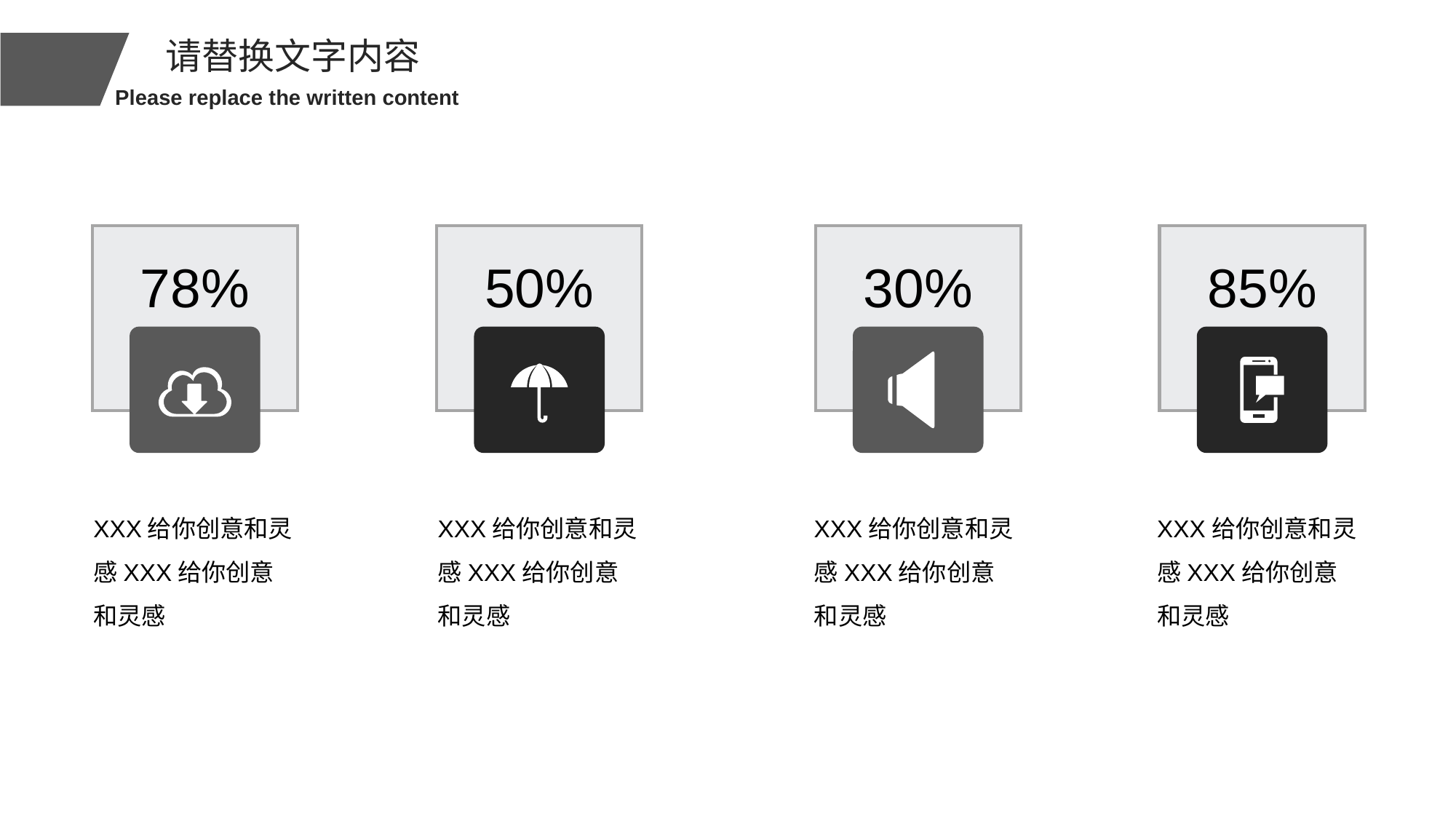

请替换文字内容

Please replace the written content
78%

50%

30%

85%

XXX给你创意和灵感XXX给你创意和灵感
XXX给你创意和灵感XXX给你创意和灵感
XXX给你创意和灵感XXX给你创意和灵感
XXX给你创意和灵感XXX给你创意和灵感